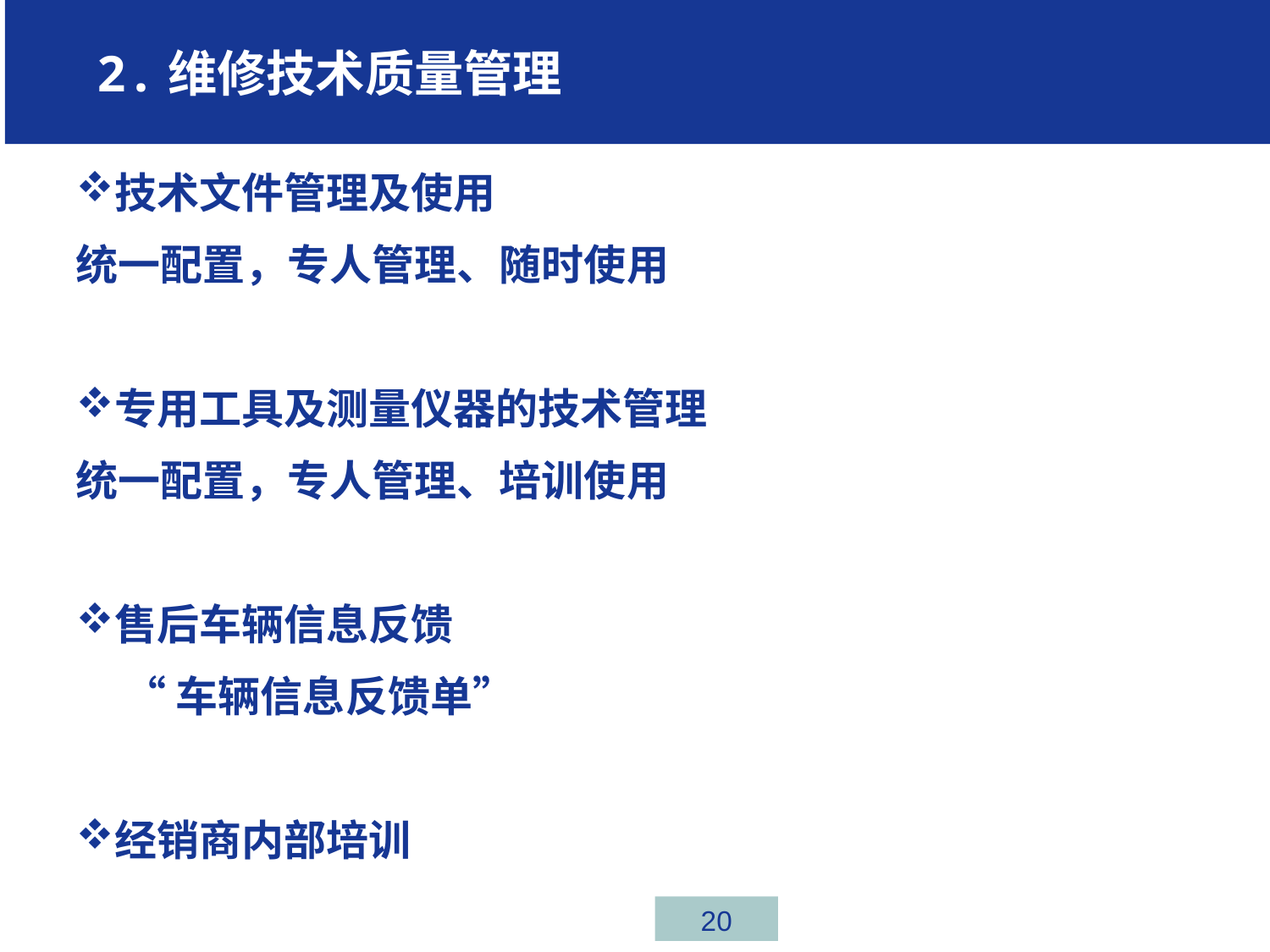

2.维修技术质量管理任务一、汽车行业介绍
技术文件管理及使用
统一配置，专人管理、随时使用

专用工具及测量仪器的技术管理
统一配置，专人管理、培训使用

售后车辆信息反馈
     “车辆信息反馈单”

经销商内部培训
20